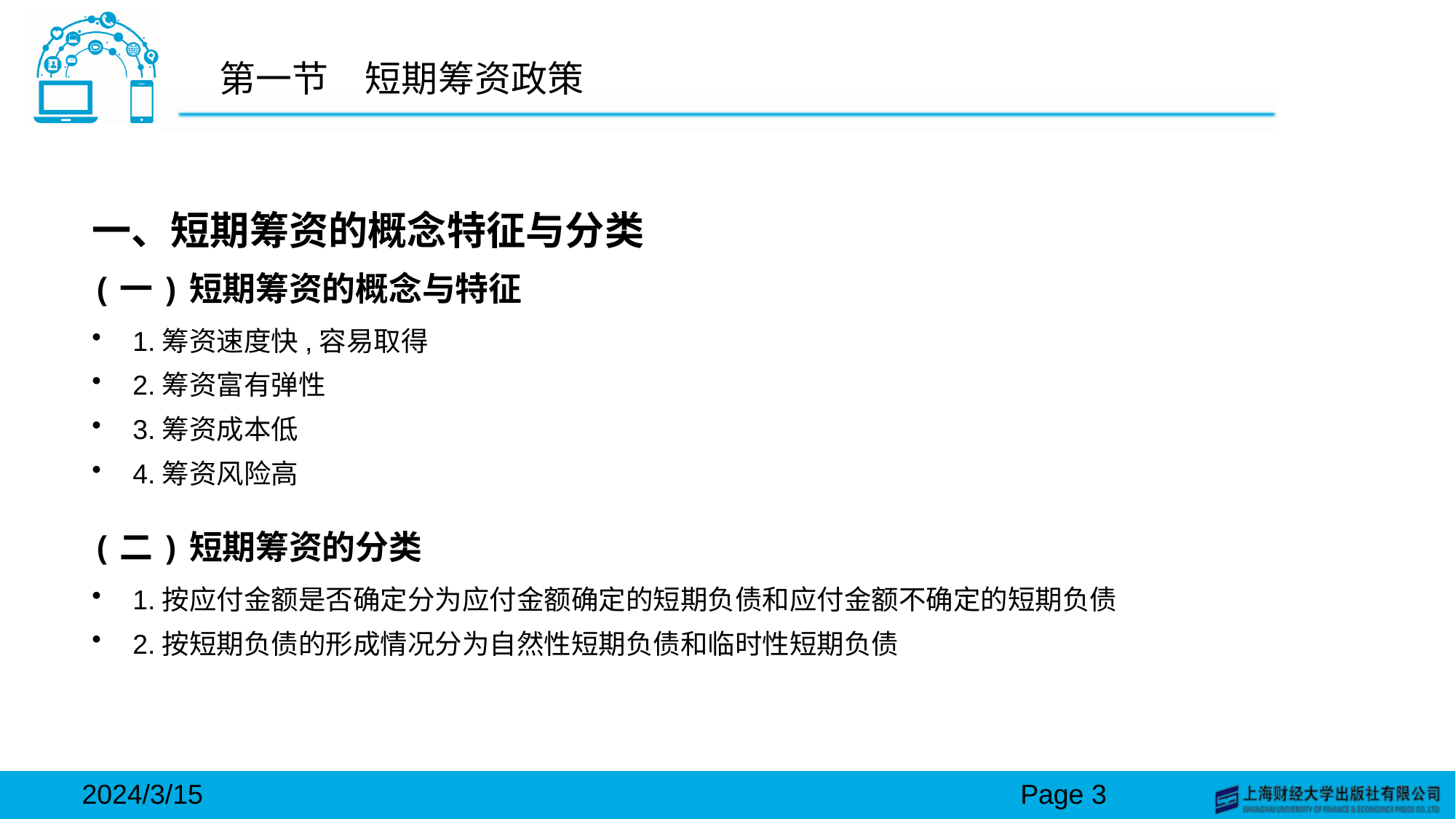

# 第一节　短期筹资政策
一、短期筹资的概念特征与分类
(一)短期筹资的概念与特征
1.筹资速度快,容易取得
2.筹资富有弹性
3.筹资成本低
4.筹资风险高
(二)短期筹资的分类
1.按应付金额是否确定分为应付金额确定的短期负债和应付金额不确定的短期负债
2.按短期负债的形成情况分为自然性短期负债和临时性短期负债

2024/3/15
Page 3